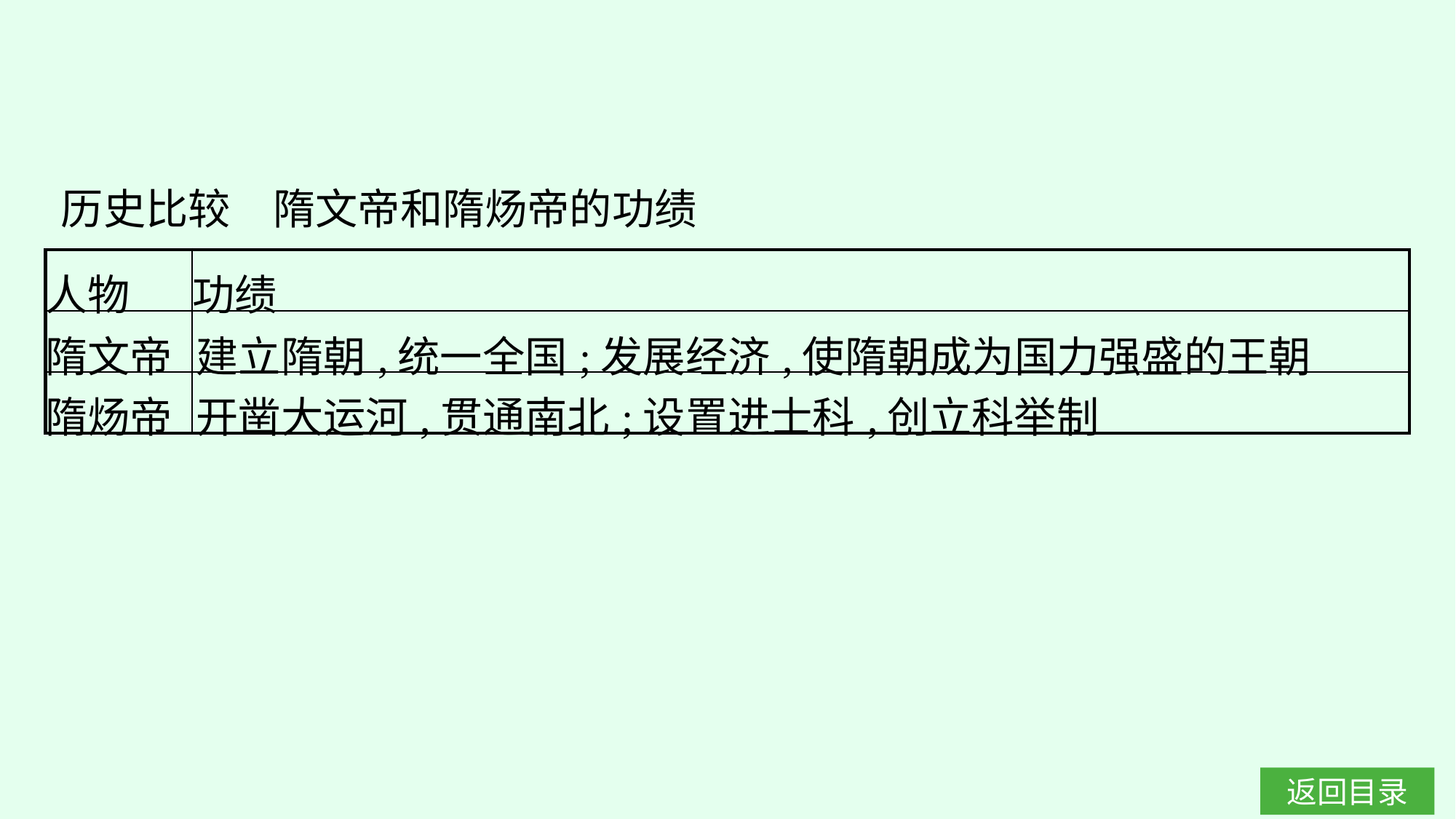

历史比较　隋文帝和隋炀帝的功绩
| 人物 | 功绩 |
| --- | --- |
| 隋文帝 | 建立隋朝,统一全国;发展经济,使隋朝成为国力强盛的王朝 |
| 隋炀帝 | 开凿大运河,贯通南北;设置进士科,创立科举制 |